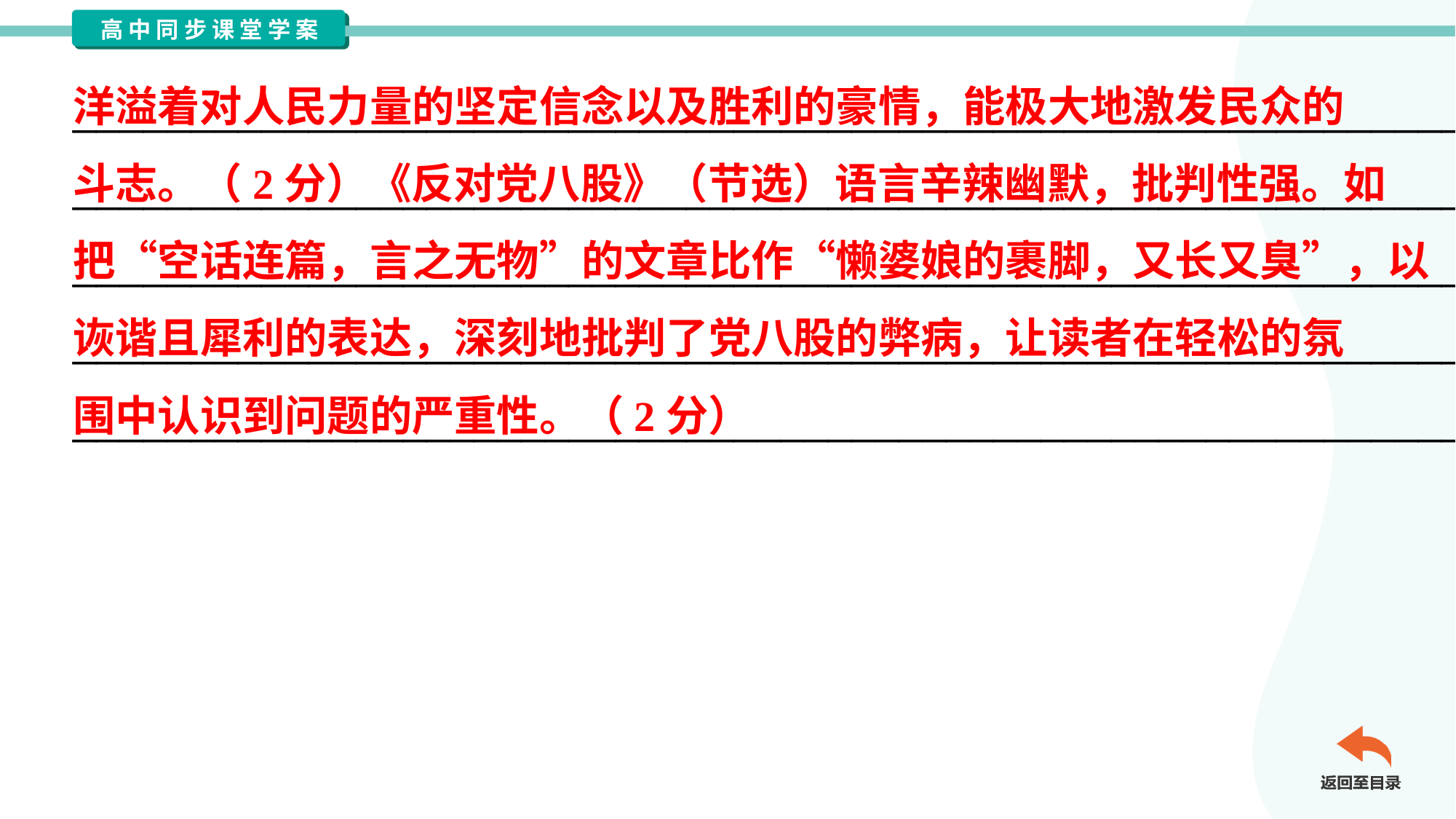

洋溢着对人民力量的坚定信念以及胜利的豪情，能极大地激发民众的
斗志。（2分）《反对党八股》（节选）语言辛辣幽默，批判性强。如
把“空话连篇，言之无物”的文章比作“懒婆娘的裹脚，又长又臭”，以
诙谐且犀利的表达，深刻地批判了党八股的弊病，让读者在轻松的氛
围中认识到问题的严重性。（2分）
_____________________________________________________________
_____________________________________________________________
_____________________________________________________________
_____________________________________________________________
_____________________________________________________________